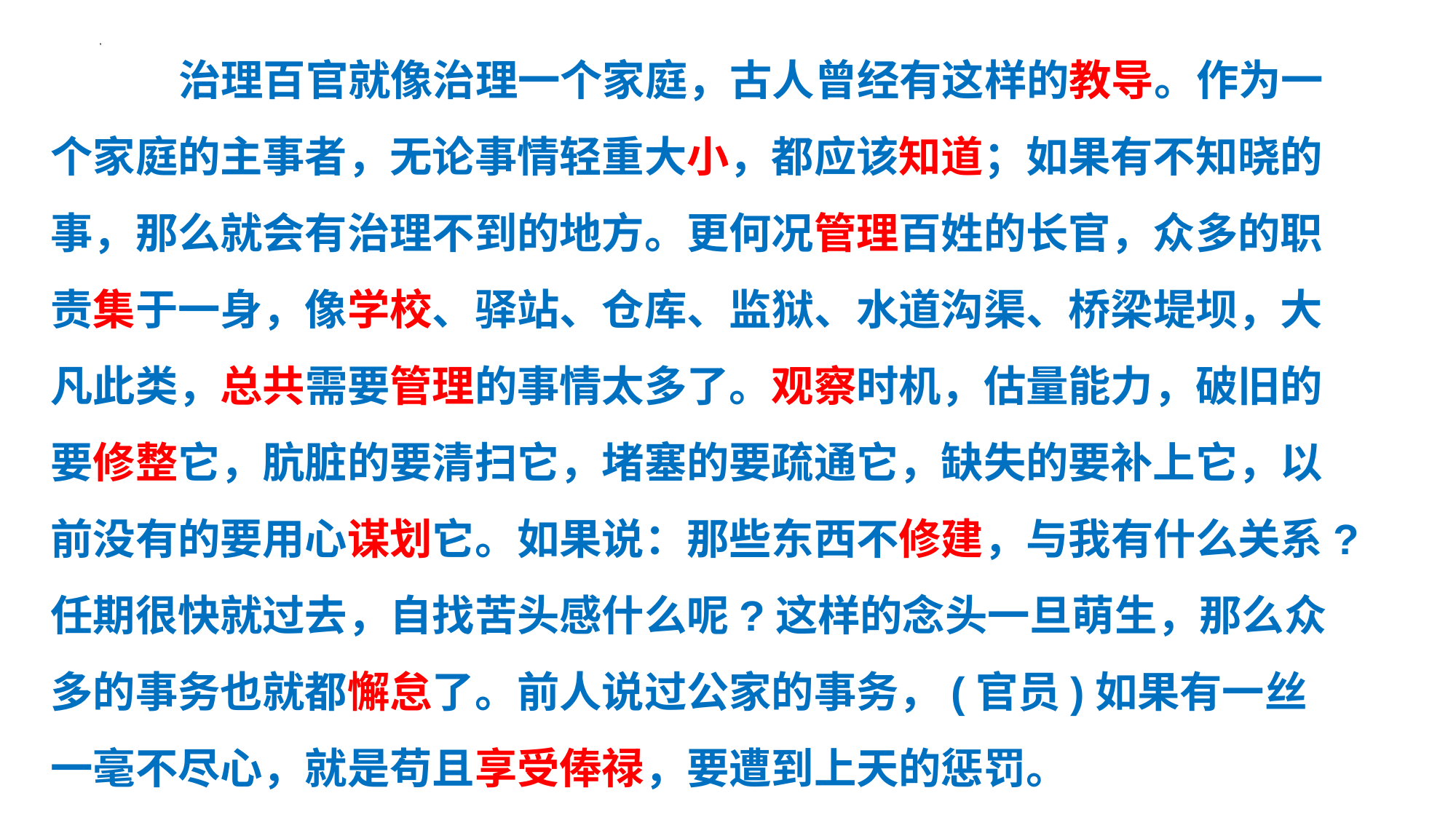

治理百官就像治理一个家庭，古人曾经有这样的教导。作为一个家庭的主事者，无论事情轻重大小，都应该知道；如果有不知晓的事，那么就会有治理不到的地方。更何况管理百姓的长官，众多的职责集于一身，像学校、驿站、仓库、监狱、水道沟渠、桥梁堤坝，大凡此类，总共需要管理的事情太多了。观察时机，估量能力，破旧的要修整它，肮脏的要清扫它，堵塞的要疏通它，缺失的要补上它，以前没有的要用心谋划它。如果说：那些东西不修建，与我有什么关系?任期很快就过去，自找苦头感什么呢?这样的念头一旦萌生，那么众多的事务也就都懈怠了。前人说过公家的事务，(官员)如果有一丝一毫不尽心，就是苟且享受俸禄，要遭到上天的惩罚。